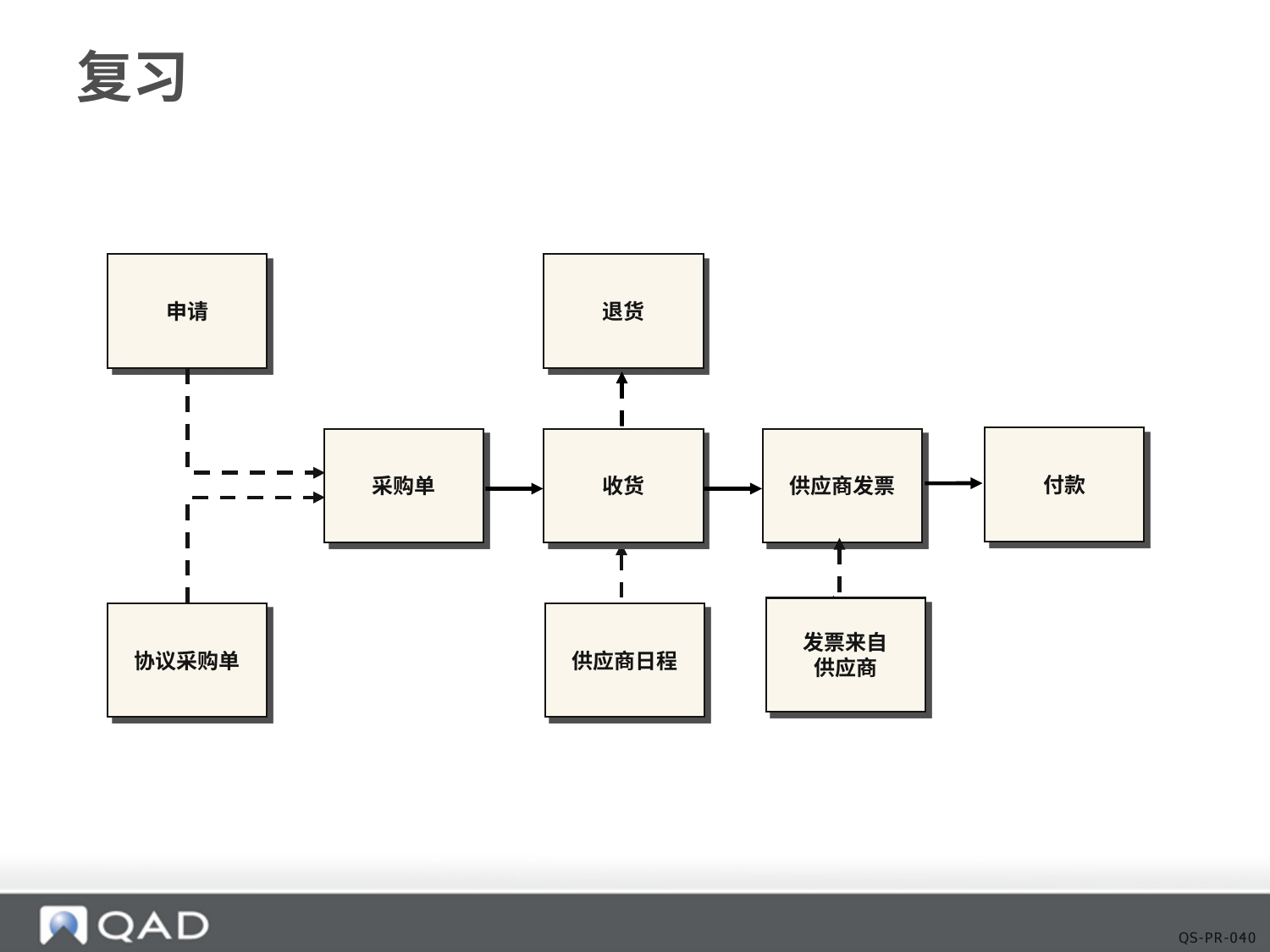

# 复习
申请
退货

采购单
收货
供应商发票

协议采购单
供应商日程
付款

发票来自
供应商
QS-PR-040